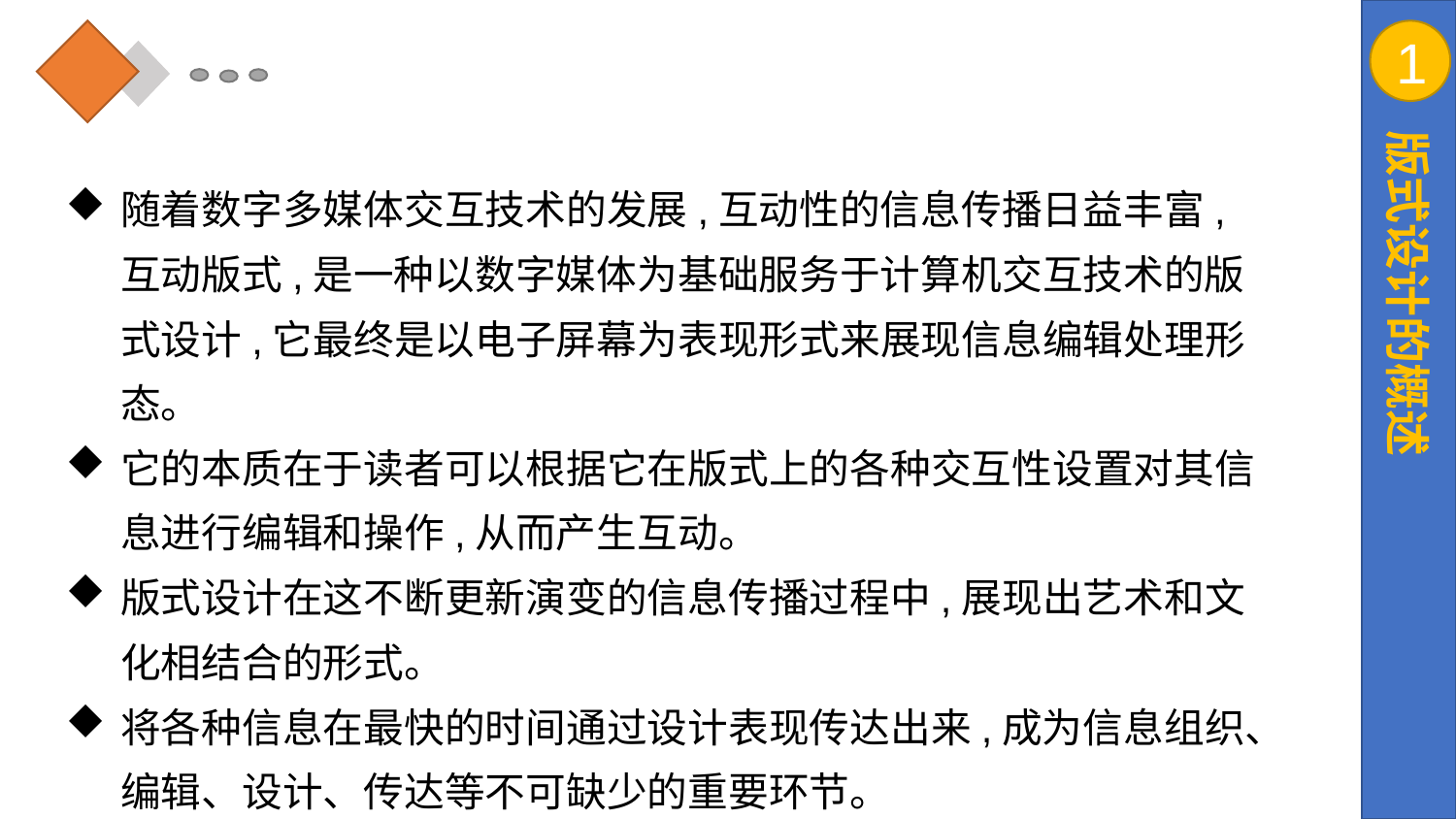

1

版式设计的概述
随着数字多媒体交互技术的发展,互动性的信息传播日益丰富,互动版式,是一种以数字媒体为基础服务于计算机交互技术的版式设计,它最终是以电子屏幕为表现形式来展现信息编辑处理形态。
它的本质在于读者可以根据它在版式上的各种交互性设置对其信息进行编辑和操作,从而产生互动。
版式设计在这不断更新演变的信息传播过程中,展现出艺术和文化相结合的形式。
将各种信息在最快的时间通过设计表现传达出来,成为信息组织、编辑、设计、传达等不可缺少的重要环节。